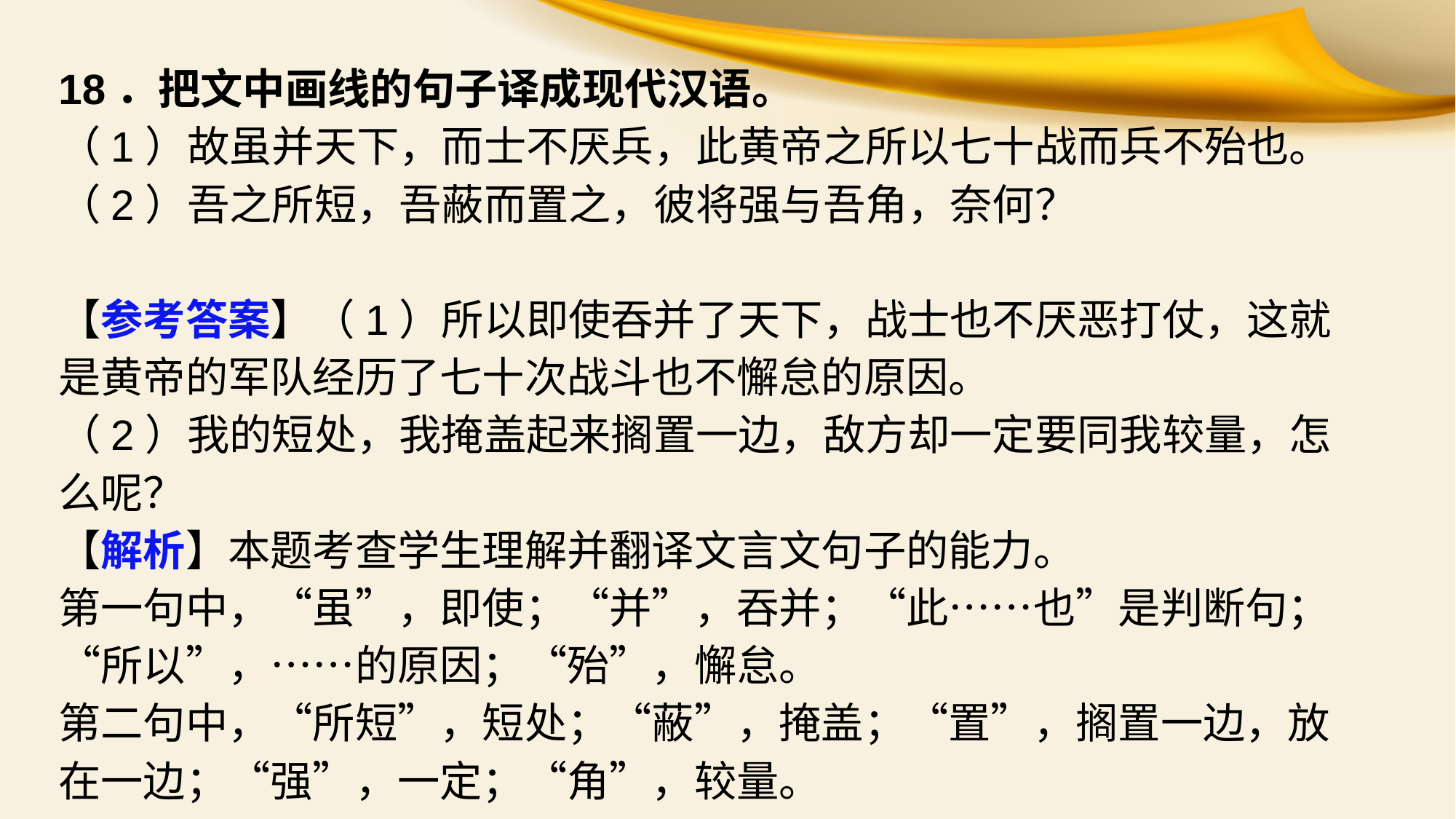

18．把文中画线的句子译成现代汉语。
（1）故虽并天下，而士不厌兵，此黄帝之所以七十战而兵不殆也。
（2）吾之所短，吾蔽而置之，彼将强与吾角，奈何？

【参考答案】（1）所以即使吞并了天下，战士也不厌恶打仗，这就是黄帝的军队经历了七十次战斗也不懈怠的原因。
（2）我的短处，我掩盖起来搁置一边，敌方却一定要同我较量，怎么呢？
【解析】本题考查学生理解并翻译文言文句子的能力。
第一句中，“虽”，即使；“并”，吞并；“此……也”是判断句；“所以”，……的原因；“殆”，懈怠。
第二句中，“所短”，短处；“蔽”，掩盖；“置”，搁置一边，放在一边；“强”，一定；“角”，较量。